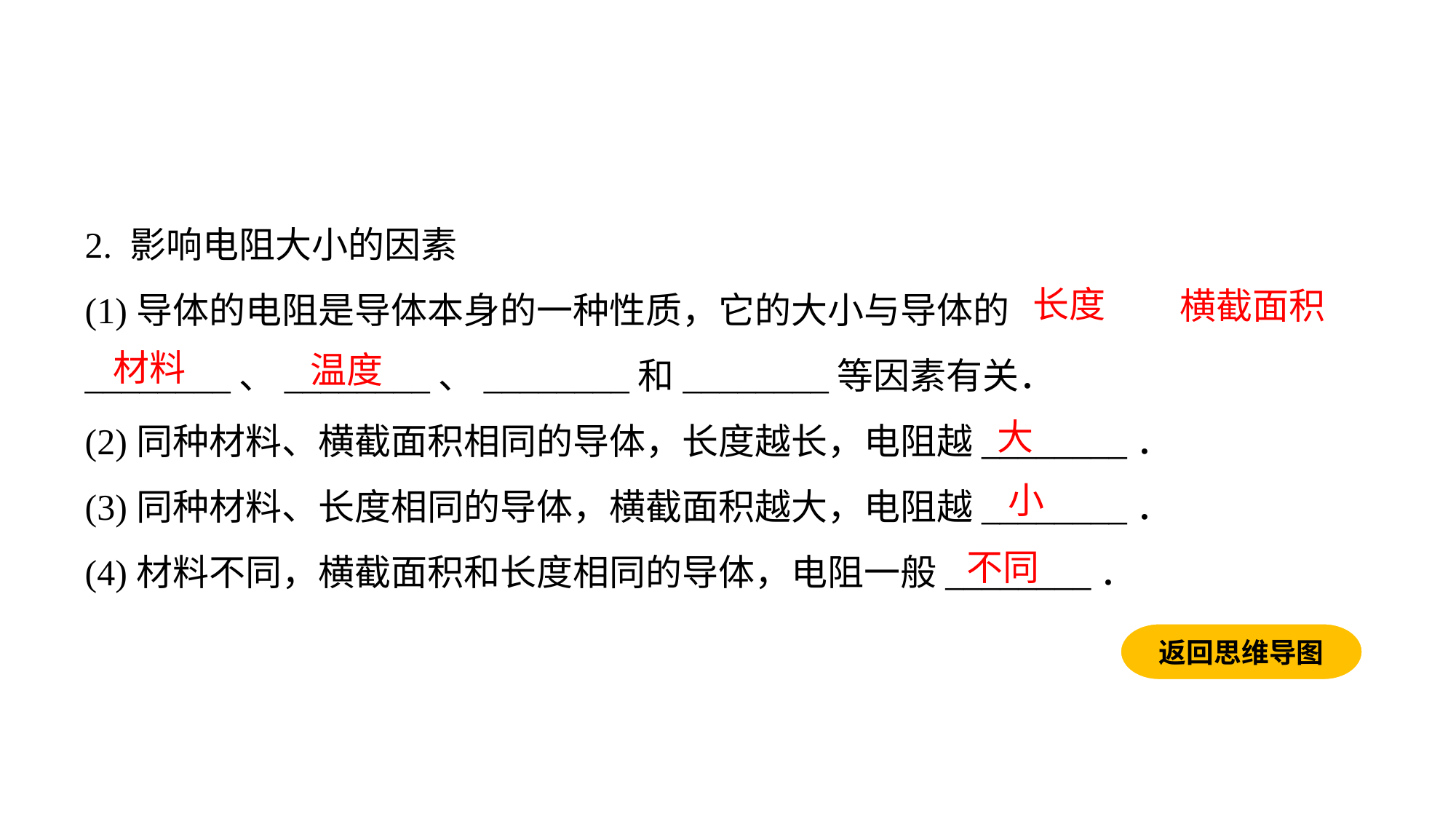

2. 影响电阻大小的因素
(1)导体的电阻是导体本身的一种性质，它的大小与导体的________、________、________和________等因素有关．
(2)同种材料、横截面积相同的导体，长度越长，电阻越________．(3)同种材料、长度相同的导体，横截面积越大，电阻越________．(4)材料不同，横截面积和长度相同的导体，电阻一般________．
长度
横截面积
材料
温度
大
小
不同
返回思维导图